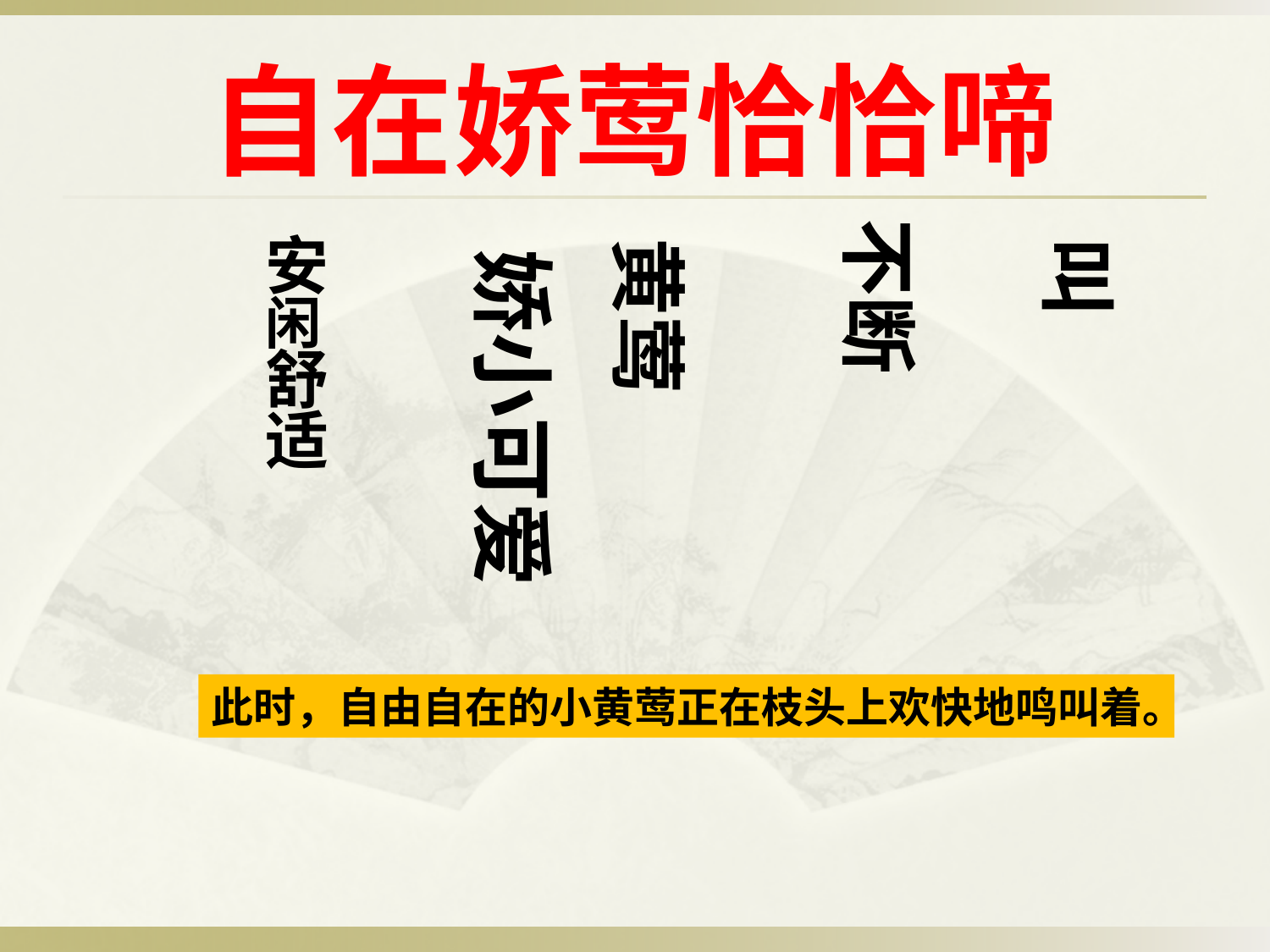

# 自在娇莺恰恰啼
   安闲舒适
不断
黄莺
叫
娇小可爱
此时，自由自在的小黄莺正在枝头上欢快地鸣叫着。